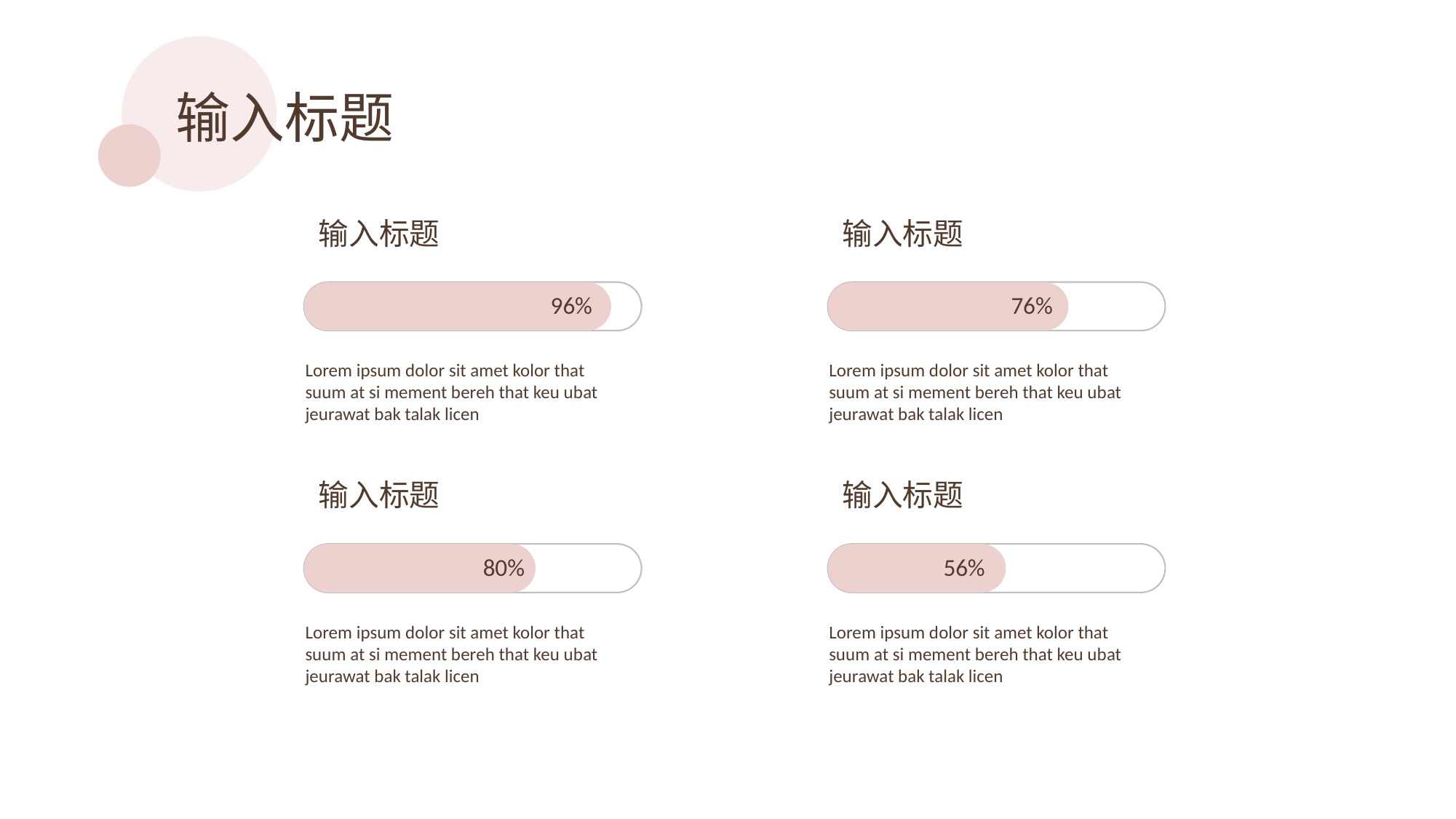

输入标题

输入标题
输入标题

96%
76%
Lorem ipsum dolor sit amet kolor that suum at si mement bereh that keu ubat jeurawat bak talak licen
Lorem ipsum dolor sit amet kolor that suum at si mement bereh that keu ubat jeurawat bak talak licen
输入标题
输入标题

80%
56%
Lorem ipsum dolor sit amet kolor that suum at si mement bereh that keu ubat jeurawat bak talak licen
Lorem ipsum dolor sit amet kolor that suum at si mement bereh that keu ubat jeurawat bak talak licen